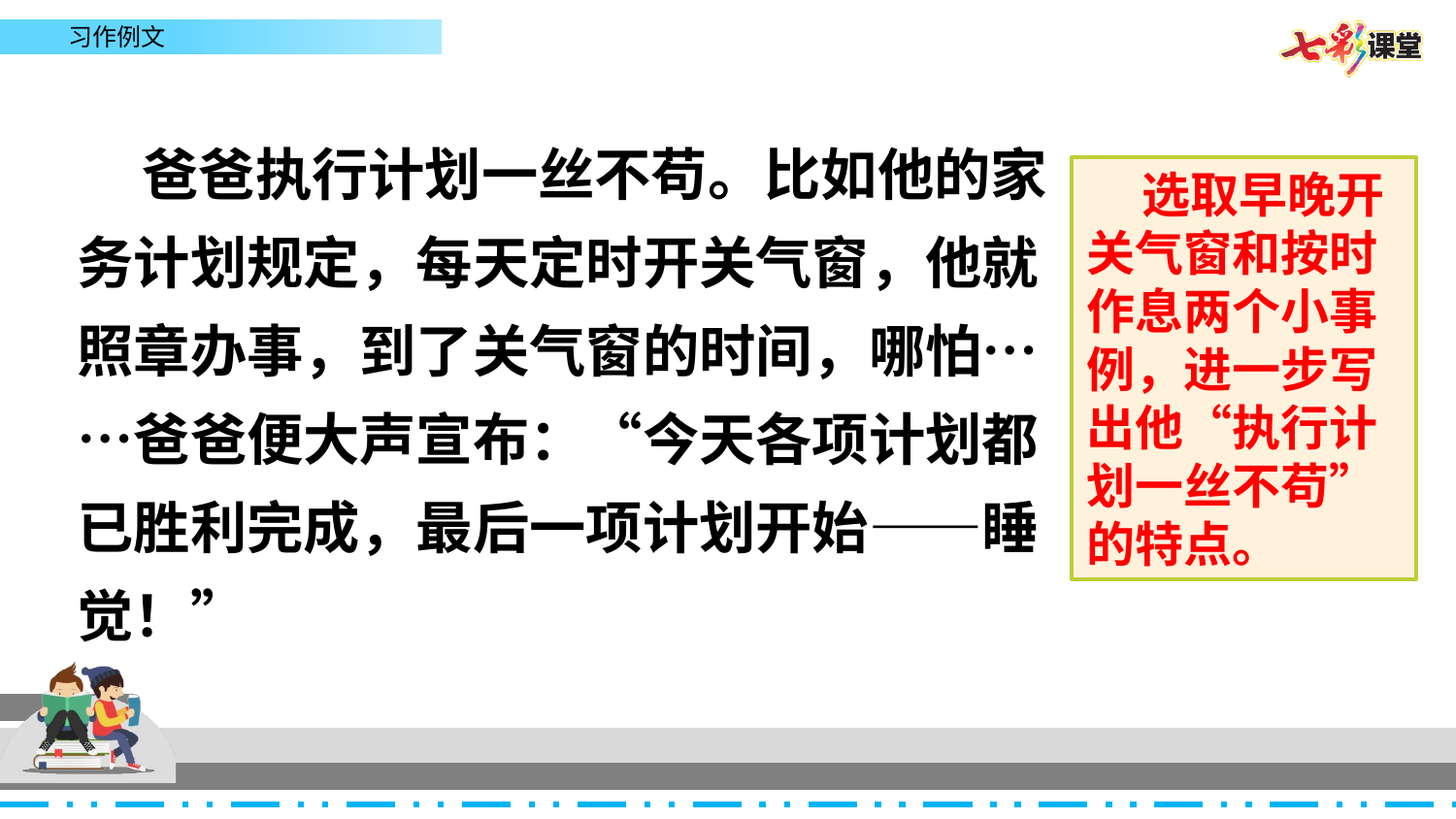

爸爸执行计划一丝不苟。比如他的家务计划规定，每天定时开关气窗，他就照章办事，到了关气窗的时间，哪怕……爸爸便大声宣布：“今天各项计划都已胜利完成，最后一项计划开始——睡觉！”
    选取早晚开关气窗和按时作息两个小事例，进一步写出他“执行计划一丝不苟”的特点。